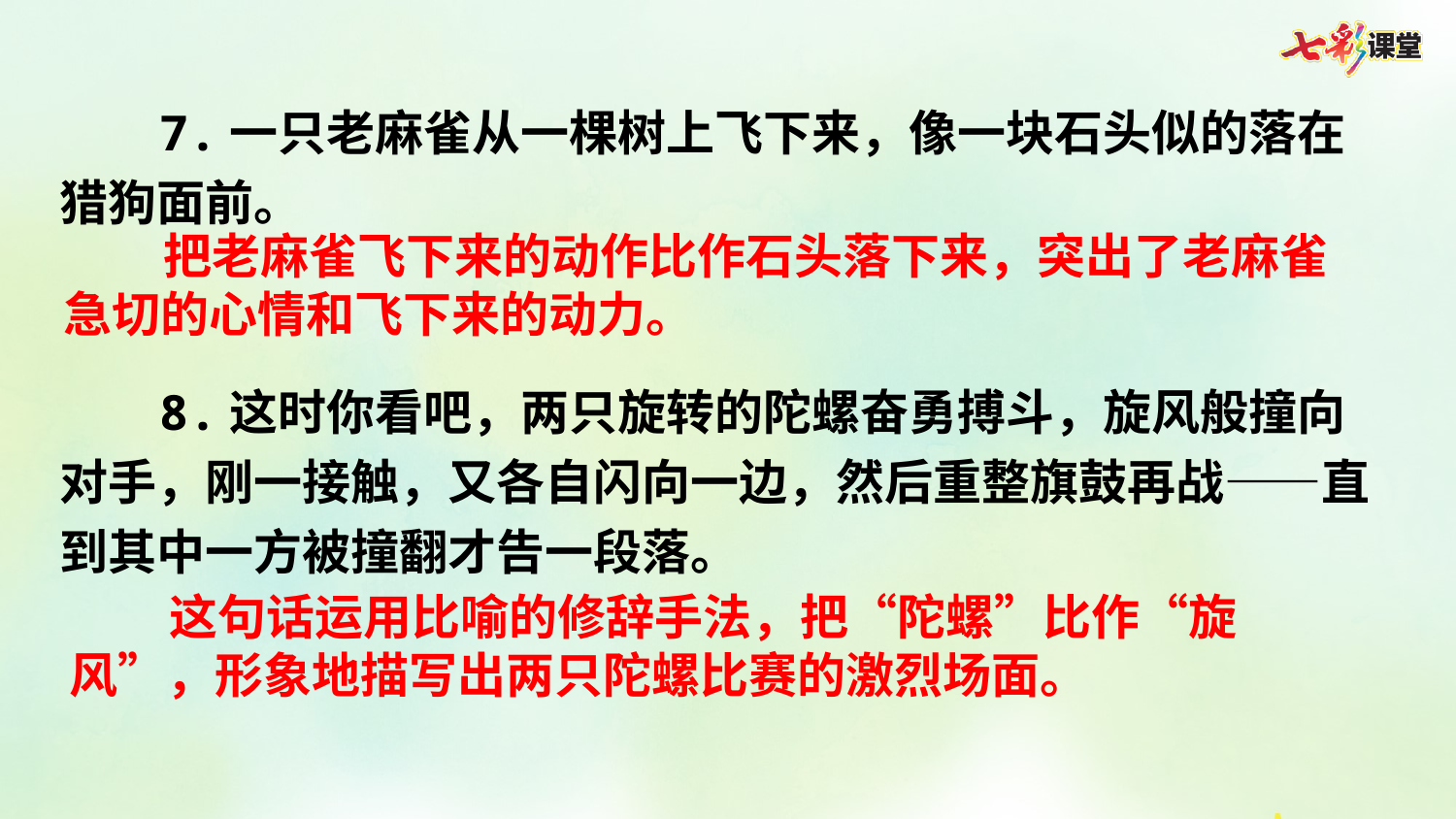

7.一只老麻雀从一棵树上飞下来，像一块石头似的落在猎狗面前。

8.这时你看吧，两只旋转的陀螺奋勇搏斗，旋风般撞向对手，刚一接触，又各自闪向一边，然后重整旗鼓再战——直到其中一方被撞翻才告一段落。
把老麻雀飞下来的动作比作石头落下来，突出了老麻雀急切的心情和飞下来的动力。
这句话运用比喻的修辞手法，把“陀螺”比作“旋风”，形象地描写出两只陀螺比赛的激烈场面。